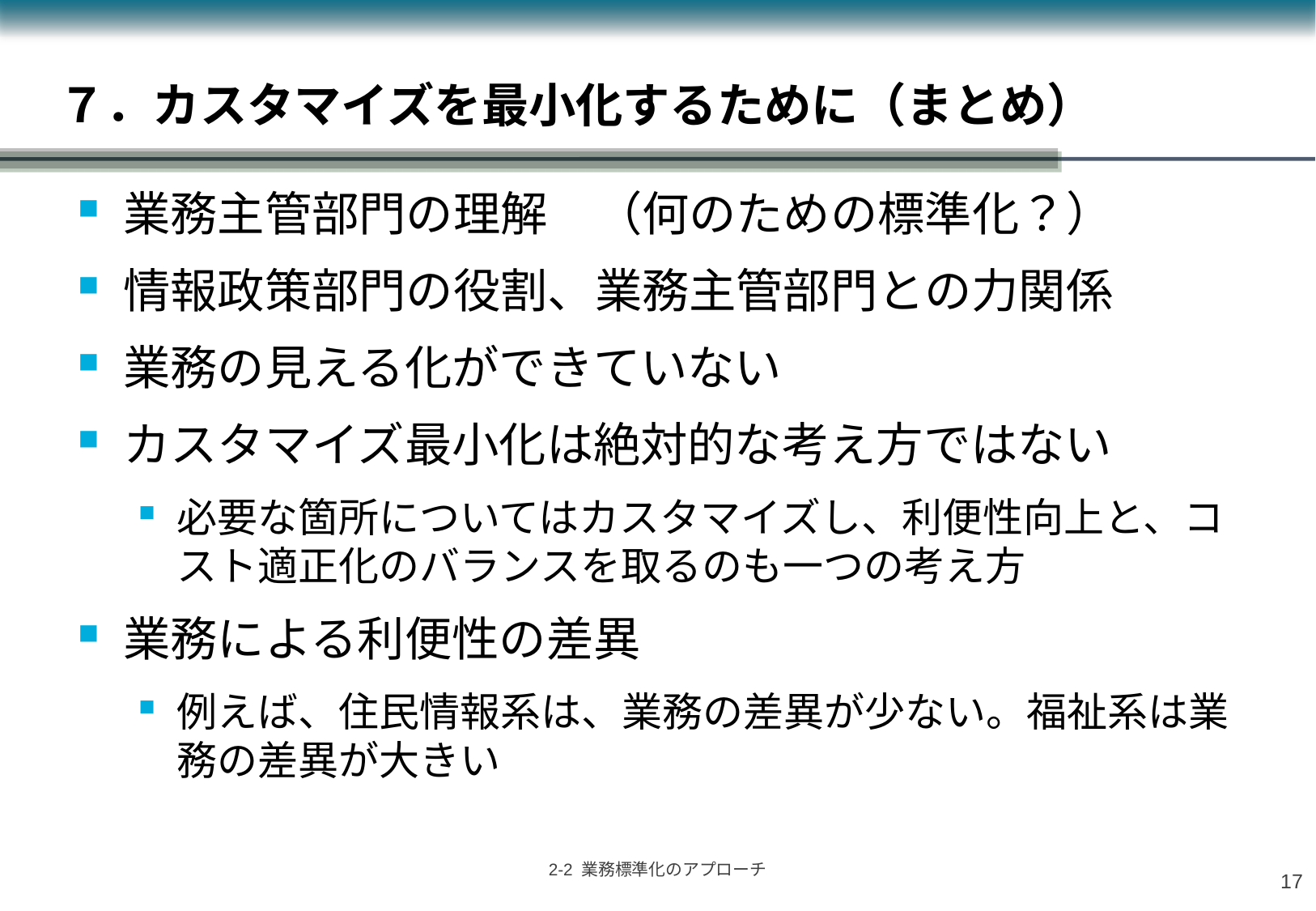

# ７．カスタマイズを最小化するために（まとめ）
業務主管部門の理解　（何のための標準化？）
情報政策部門の役割、業務主管部門との力関係
業務の見える化ができていない
カスタマイズ最小化は絶対的な考え方ではない
必要な箇所についてはカスタマイズし、利便性向上と、コスト適正化のバランスを取るのも一つの考え方
業務による利便性の差異
例えば、住民情報系は、業務の差異が少ない。福祉系は業務の差異が大きい

17
2-2 業務標準化のアプローチ